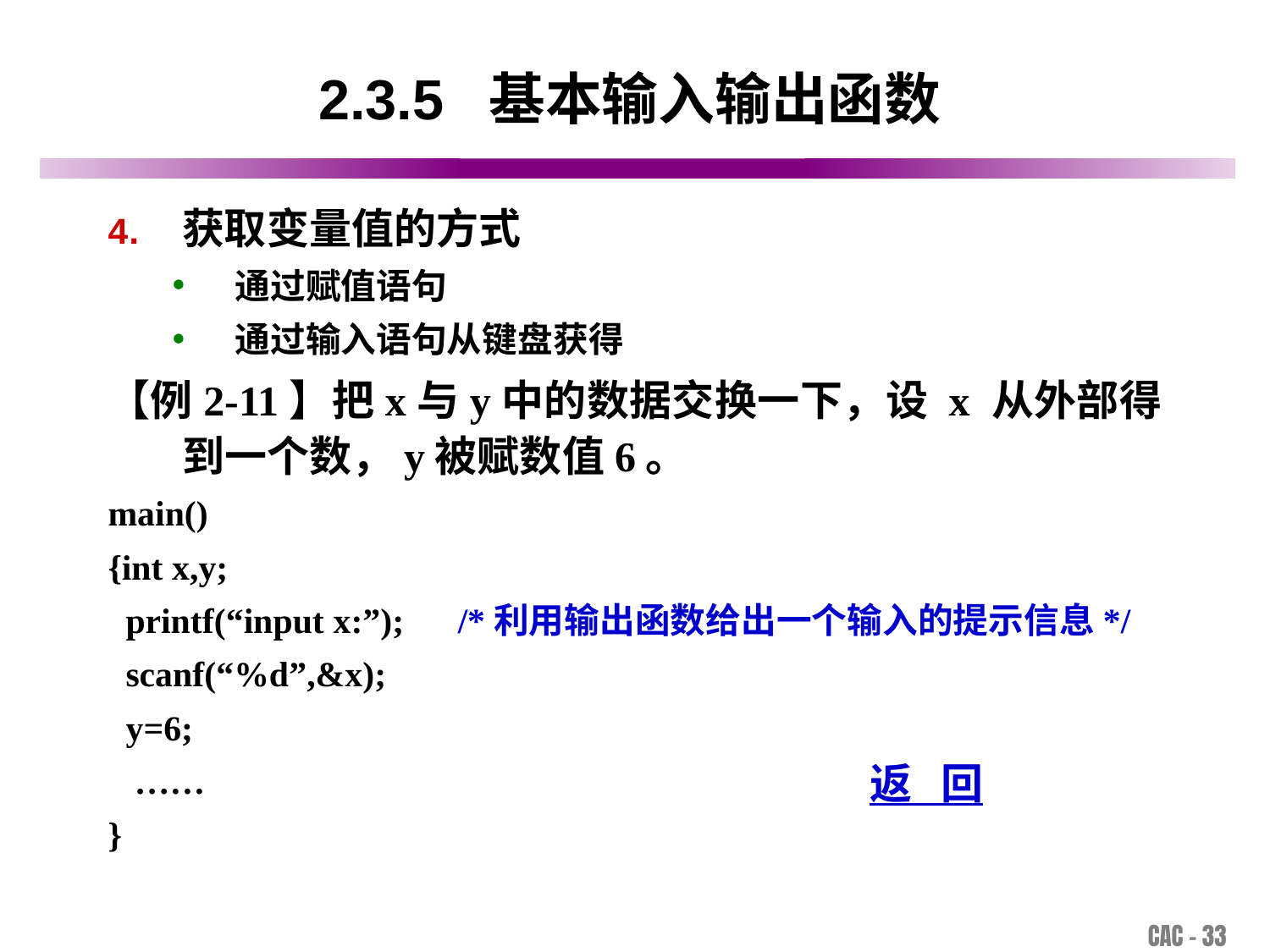

# 2.3.5  基本输入输出函数
获取变量值的方式
通过赋值语句
通过输入语句从键盘获得
【例2-11】把x与y中的数据交换一下，设 x 从外部得到一个数，y被赋数值6。
main()
{int x,y;
  printf(“input x:”);      /*利用输出函数给出一个输入的提示信息*/
  scanf(“%d”,&x);
  y=6;
   ……
}
返   回
33